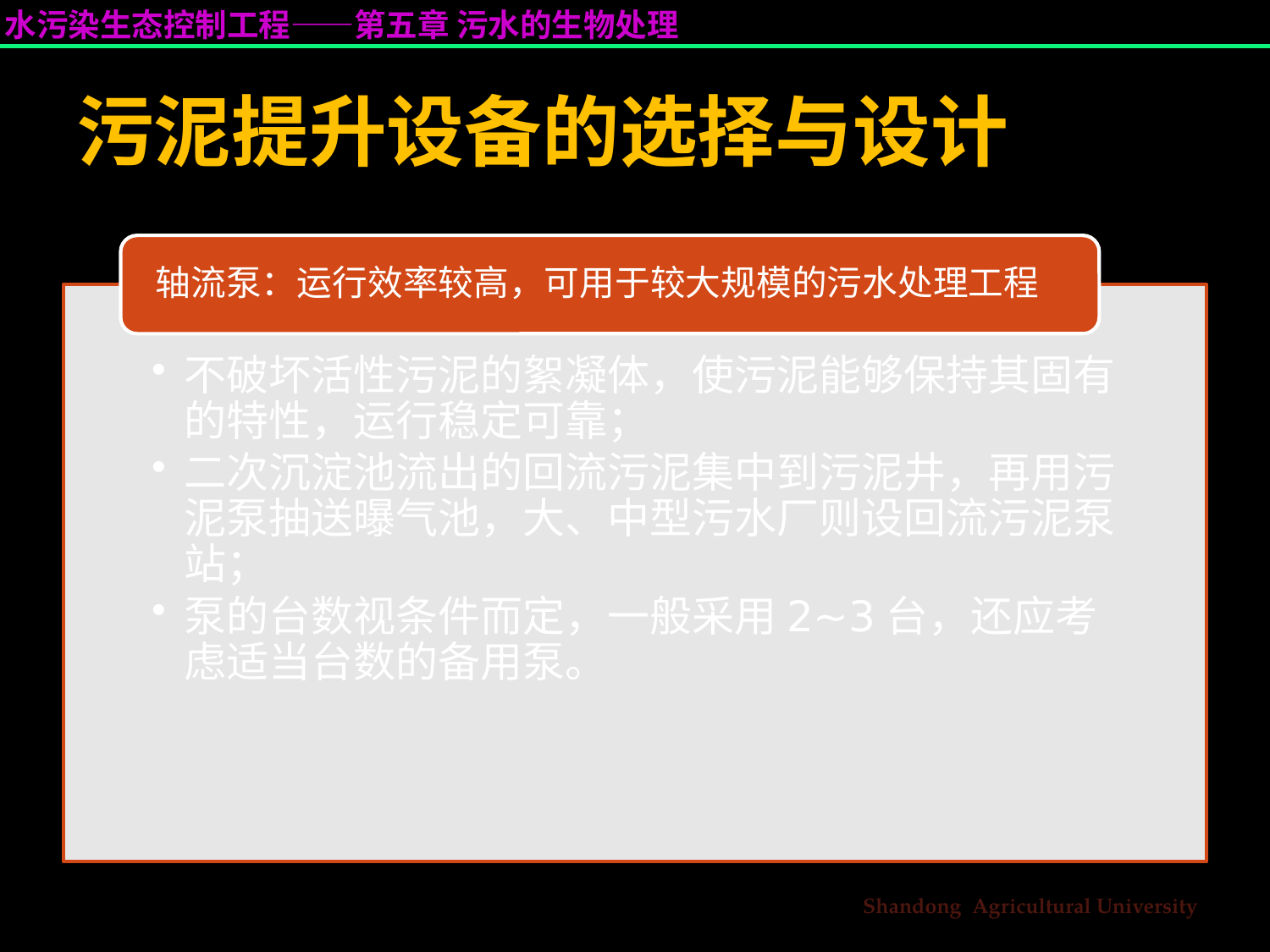

# 污泥提升设备的选择与设计
不破坏活性污泥的絮凝体，使污泥能够保持其固有的特性，运行稳定可靠；
二次沉淀池流出的回流污泥集中到污泥井，再用污泥泵抽送曝气池，大、中型污水厂则设回流污泥泵站；
泵的台数视条件而定，一般采用2~3台，还应考虑适当台数的备用泵。
轴流泵：运行效率较高，可用于较大规模的污水处理工程